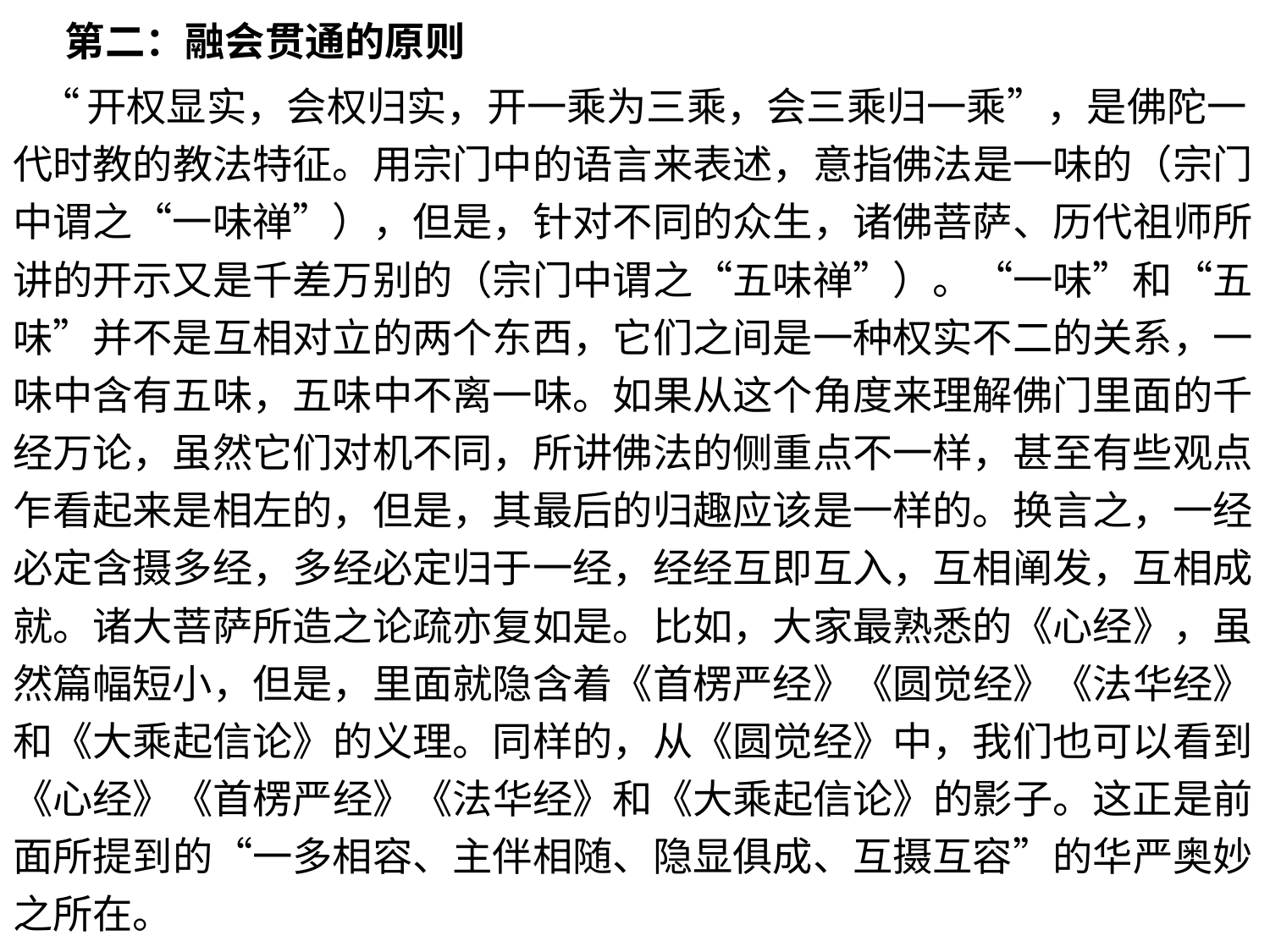

第二：融会贯通的原则
   “开权显实，会权归实，开一乘为三乘，会三乘归一乘”，是佛陀一代时教的教法特征。用宗门中的语言来表述，意指佛法是一味的（宗门中谓之“一味禅”），但是，针对不同的众生，诸佛菩萨、历代祖师所讲的开示又是千差万别的（宗门中谓之“五味禅”）。“一味”和“五味”并不是互相对立的两个东西，它们之间是一种权实不二的关系，一味中含有五味，五味中不离一味。如果从这个角度来理解佛门里面的千经万论，虽然它们对机不同，所讲佛法的侧重点不一样，甚至有些观点乍看起来是相左的，但是，其最后的归趣应该是一样的。换言之，一经必定含摄多经，多经必定归于一经，经经互即互入，互相阐发，互相成就。诸大菩萨所造之论疏亦复如是。比如，大家最熟悉的《心经》，虽然篇幅短小，但是，里面就隐含着《首楞严经》《圆觉经》《法华经》和《大乘起信论》的义理。同样的，从《圆觉经》中，我们也可以看到《心经》《首楞严经》《法华经》和《大乘起信论》的影子。这正是前面所提到的“一多相容、主伴相随、隐显俱成、互摄互容”的华严奥妙之所在。